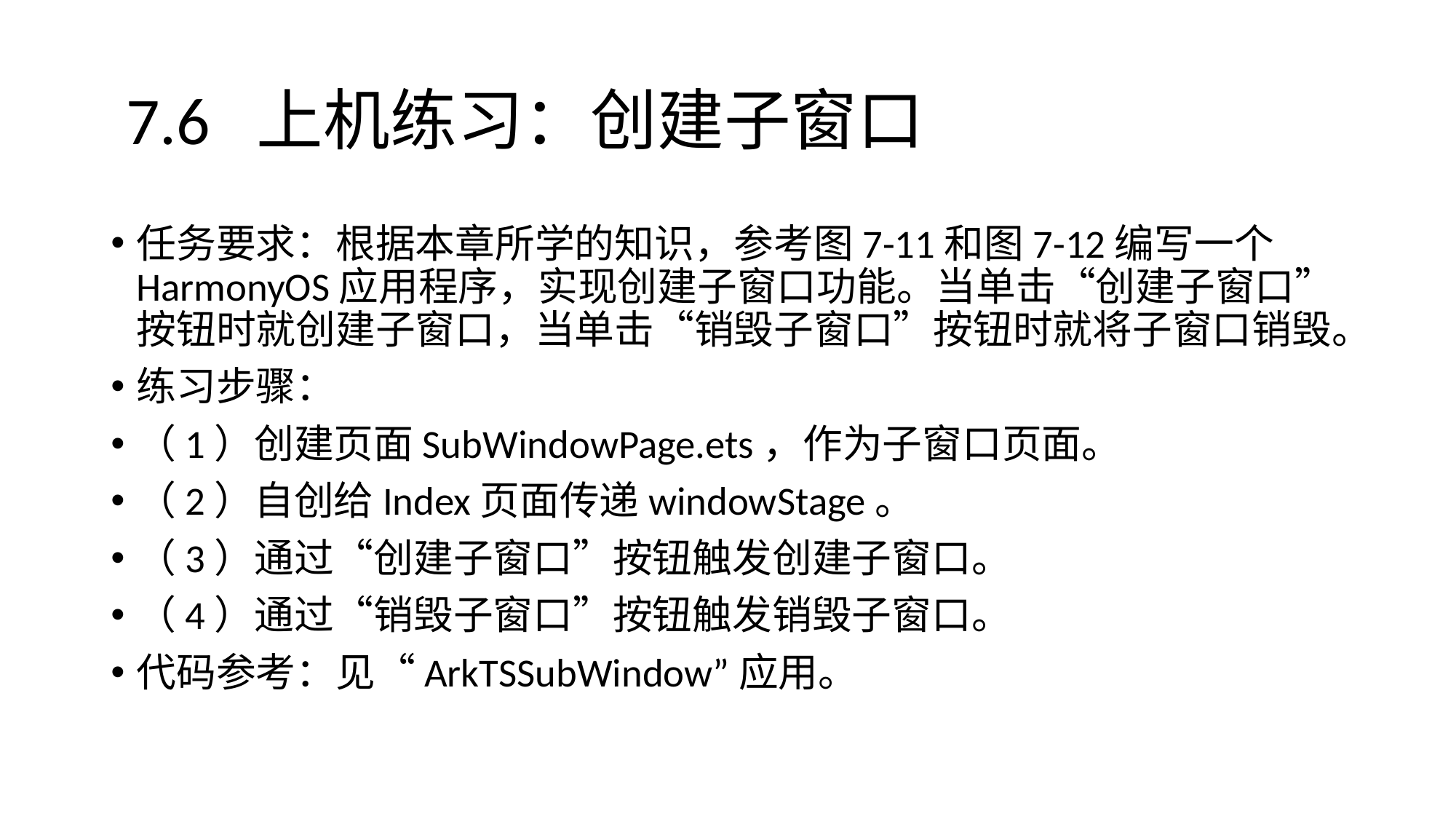

# 7.6  上机练习：创建子窗口
任务要求：根据本章所学的知识，参考图7-11和图7-12编写一个HarmonyOS应用程序，实现创建子窗口功能。当单击“创建子窗口”按钮时就创建子窗口，当单击“销毁子窗口”按钮时就将子窗口销毁。
练习步骤：
（1）创建页面SubWindowPage.ets，作为子窗口页面。
（2）自创给Index页面传递windowStage。
（3）通过“创建子窗口”按钮触发创建子窗口。
（4）通过“销毁子窗口”按钮触发销毁子窗口。
代码参考：见“ArkTSSubWindow”应用。